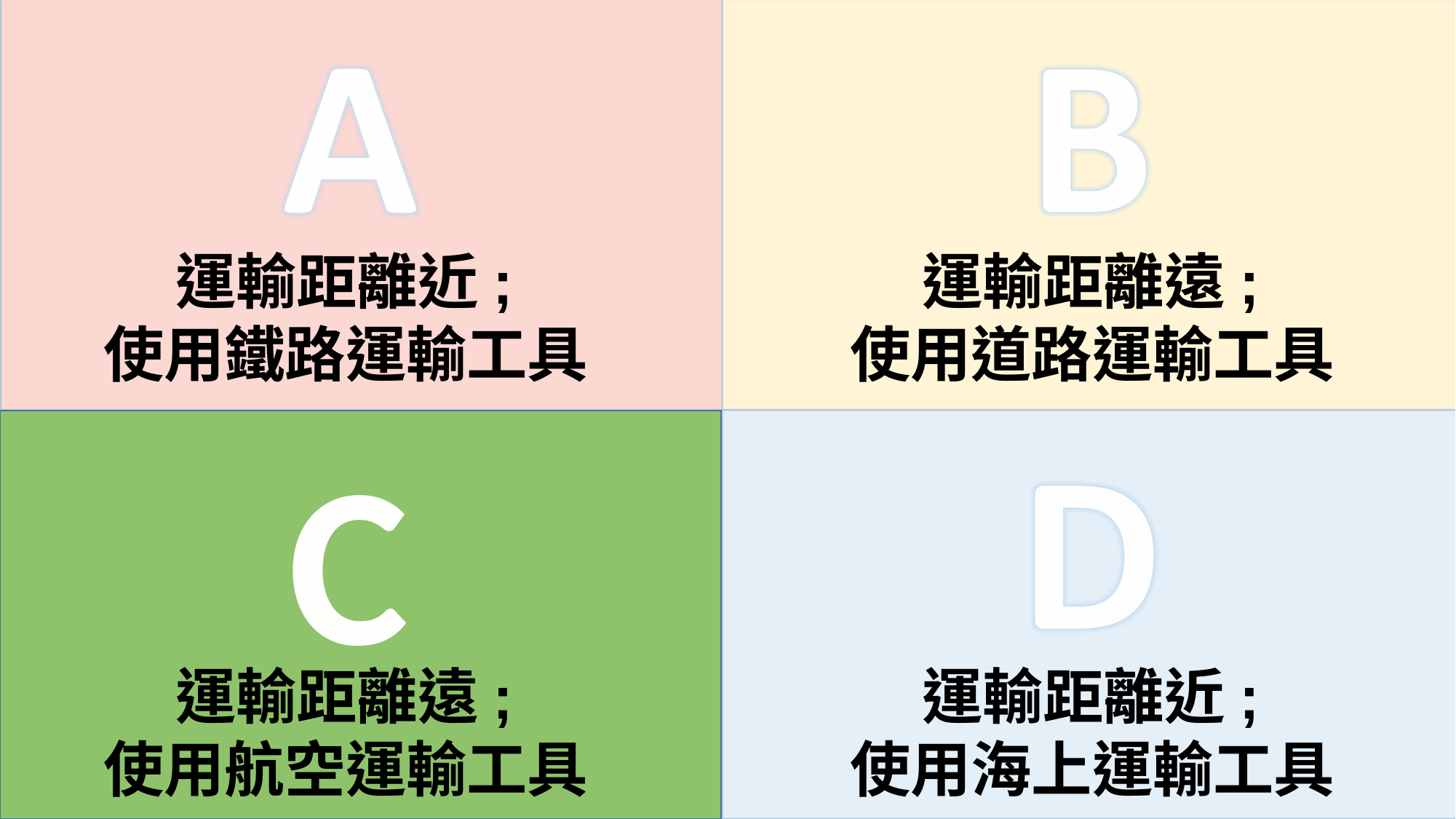

運輸距離近;
使用鐵路運輸工具
運輸距離遠;
使用道路運輸工具

C
運輸距離遠;
使用航空運輸工具
運輸距離遠;
使用航空運輸工具
運輸距離近;
使用海上運輸工具